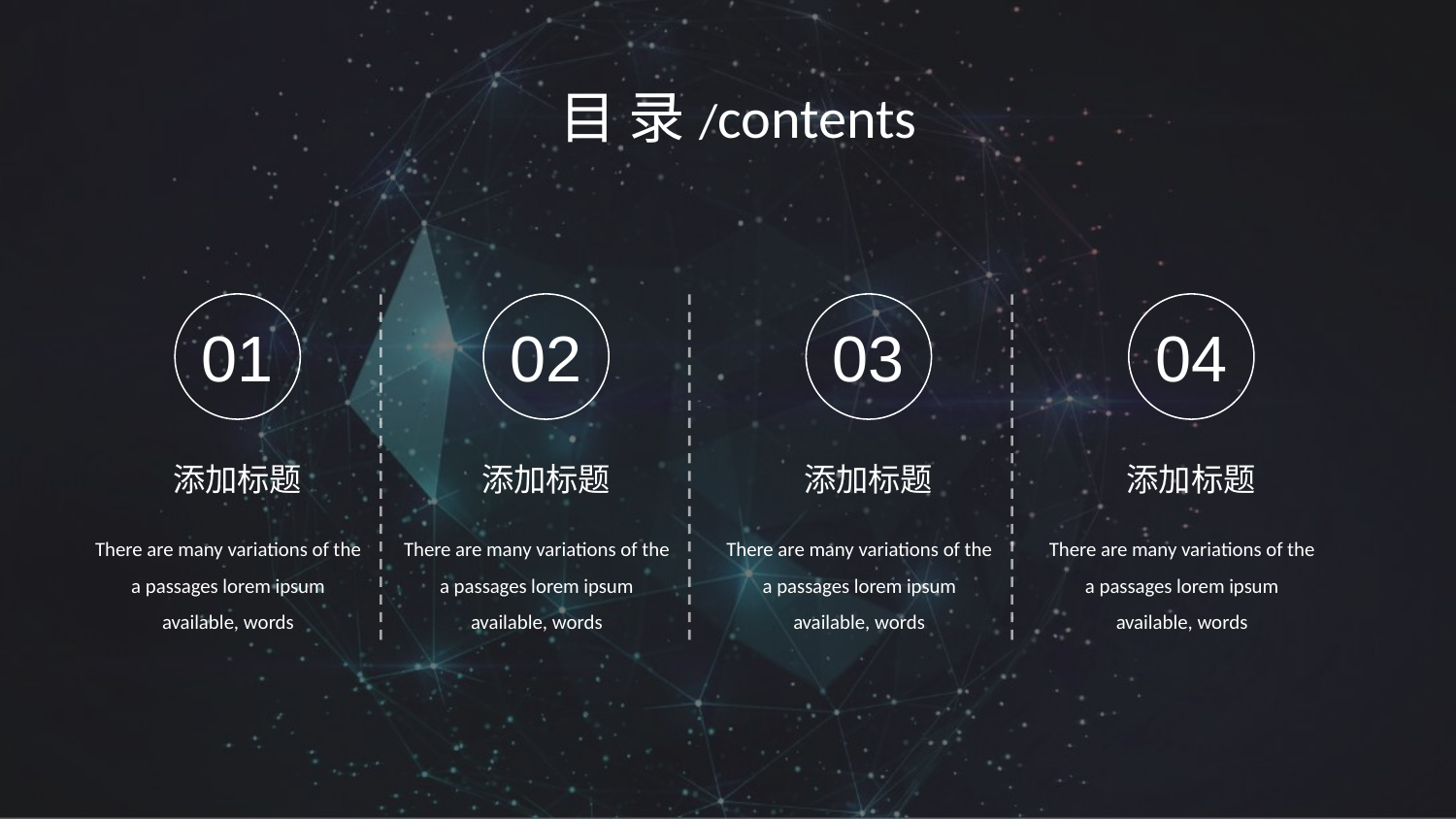

目 录/contents

01

02

03

04
添加标题
添加标题
添加标题
添加标题
There are many variations of the a passages lorem ipsum available, words
There are many variations of the a passages lorem ipsum available, words
There are many variations of the a passages lorem ipsum available, words
There are many variations of the a passages lorem ipsum available, words